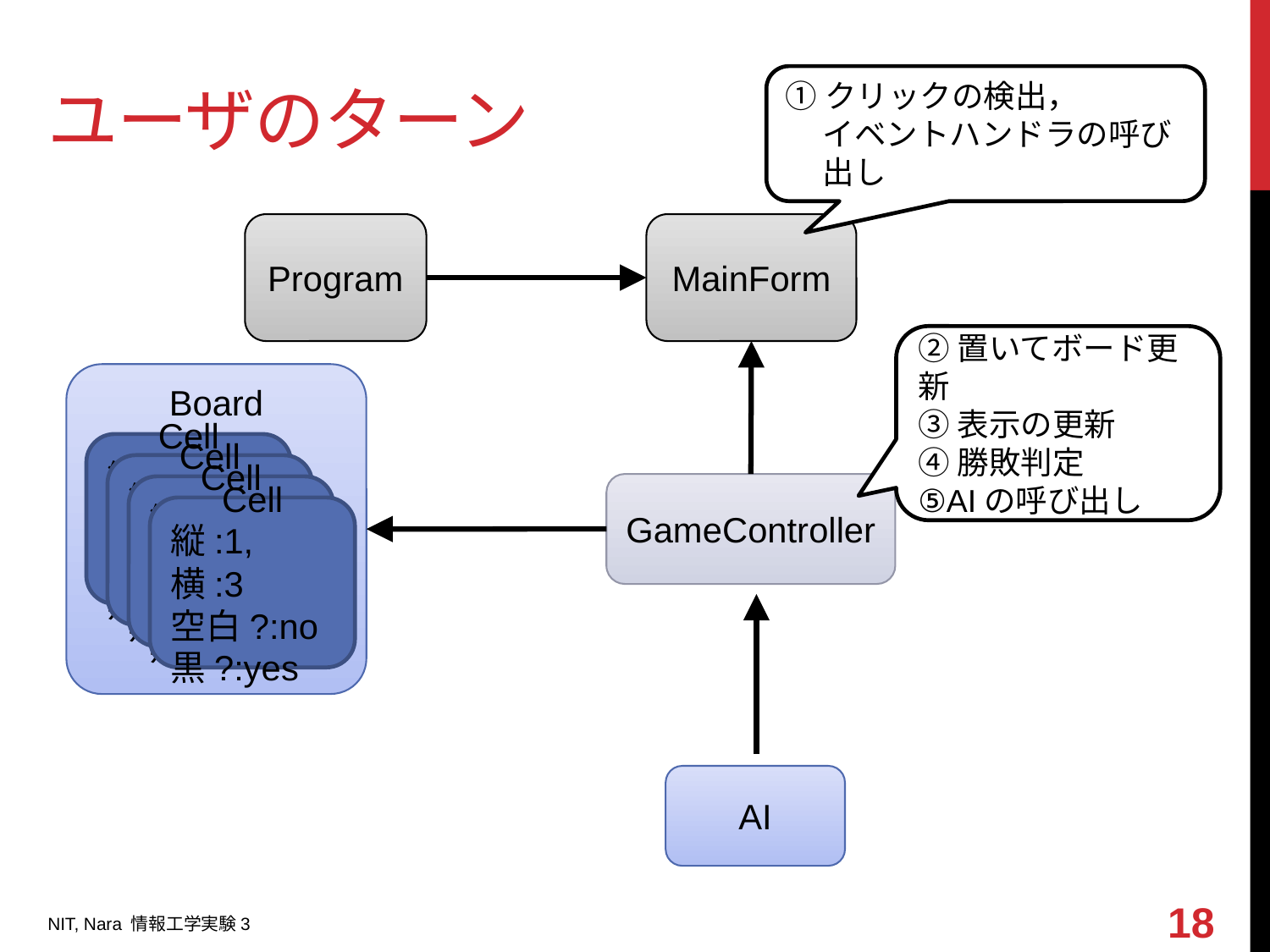

# ユーザのターン
①クリックの検出，
イベントハンドラの呼び出し
Program
MainForm
②置いてボード更新
③表示の更新
④勝敗判定
⑤AIの呼び出し
Board
Cell
縦:1, 横:3
空白?:no
黒?:yes
Cell
縦:1, 横:3
空白?:no
黒?:yes
GameController
Cell
縦:1, 横:3
空白?:no
黒?:yes
Cell
縦:1, 横:3
空白?:no
黒?:yes
AI
18
NIT, Nara 情報工学実験3